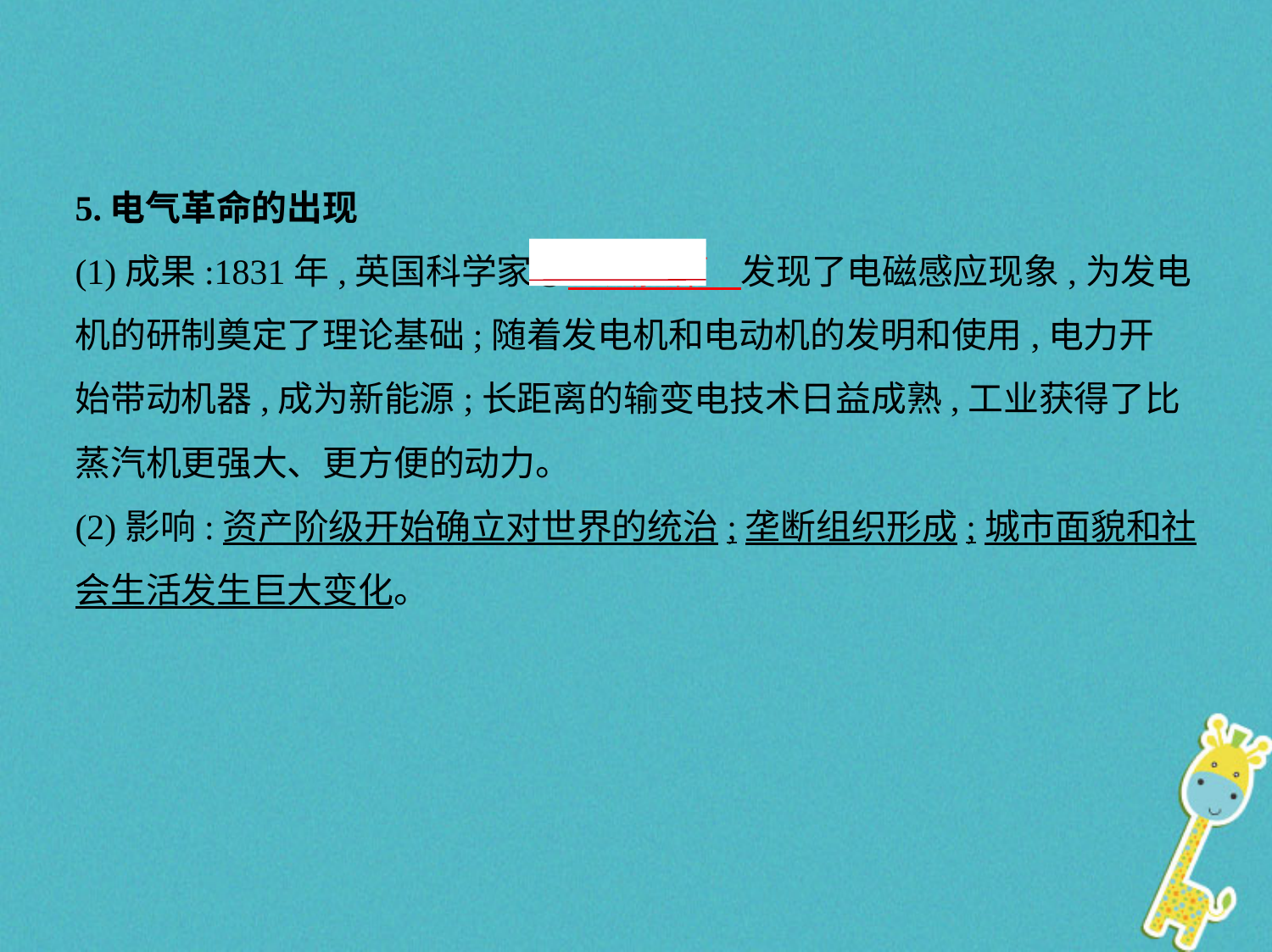

5.电气革命的出现
(1)成果:1831年,英国科学家④　法拉第    发现了电磁感应现象,为发电
机的研制奠定了理论基础;随着发电机和电动机的发明和使用,电力开
始带动机器,成为新能源;长距离的输变电技术日益成熟,工业获得了比
蒸汽机更强大、更方便的动力。
(2)影响:资产阶级开始确立对世界的统治;垄断组织形成;城市面貌和社
会生活发生巨大变化。